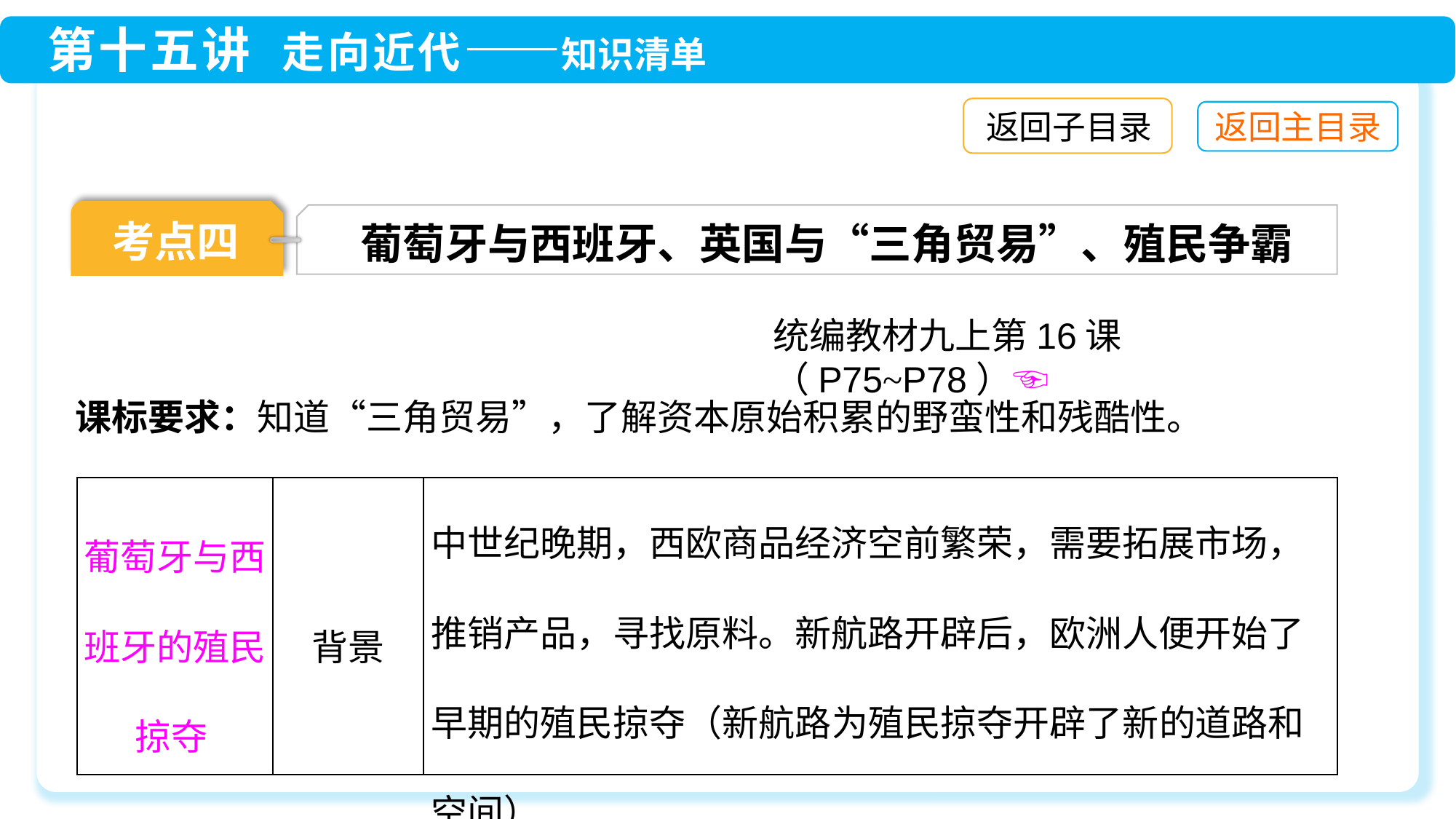

返回子目录
考点四
葡萄牙与西班牙、英国与“三角贸易”、殖民争霸

统编教材九上第16课（P75~P78）☜
课标要求：知道“三角贸易”，了解资本原始积累的野蛮性和残酷性。
| 葡萄牙与西班牙的殖民掠夺 | 背景 | 中世纪晚期，西欧商品经济空前繁荣，需要拓展市场，推销产品，寻找原料。新航路开辟后，欧洲人便开始了早期的殖民掠夺（新航路为殖民掠夺开辟了新的道路和空间） |
| --- | --- | --- |